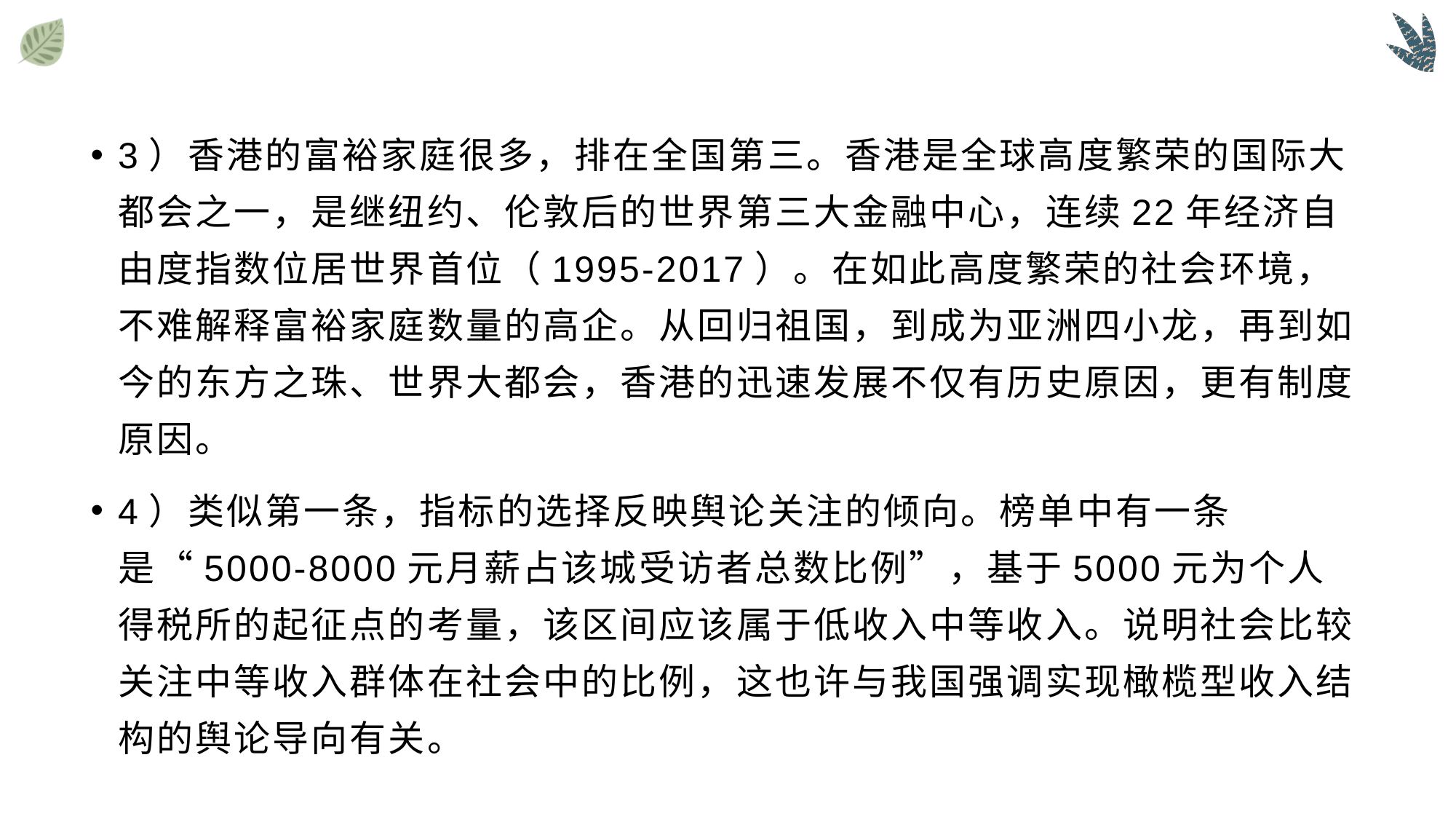

#
3）香港的富裕家庭很多，排在全国第三。香港是全球高度繁荣的国际大都会之一，是继纽约、伦敦后的世界第三大金融中心，连续22年经济自由度指数位居世界首位（1995-2017）。在如此高度繁荣的社会环境，不难解释富裕家庭数量的高企。从回归祖国，到成为亚洲四小龙，再到如今的东方之珠、世界大都会，香港的迅速发展不仅有历史原因，更有制度原因。
4）类似第一条，指标的选择反映舆论关注的倾向。榜单中有一条是“5000-8000元月薪占该城受访者总数比例”，基于5000元为个人得税所的起征点的考量，该区间应该属于低收入中等收入。说明社会比较关注中等收入群体在社会中的比例，这也许与我国强调实现橄榄型收入结构的舆论导向有关。